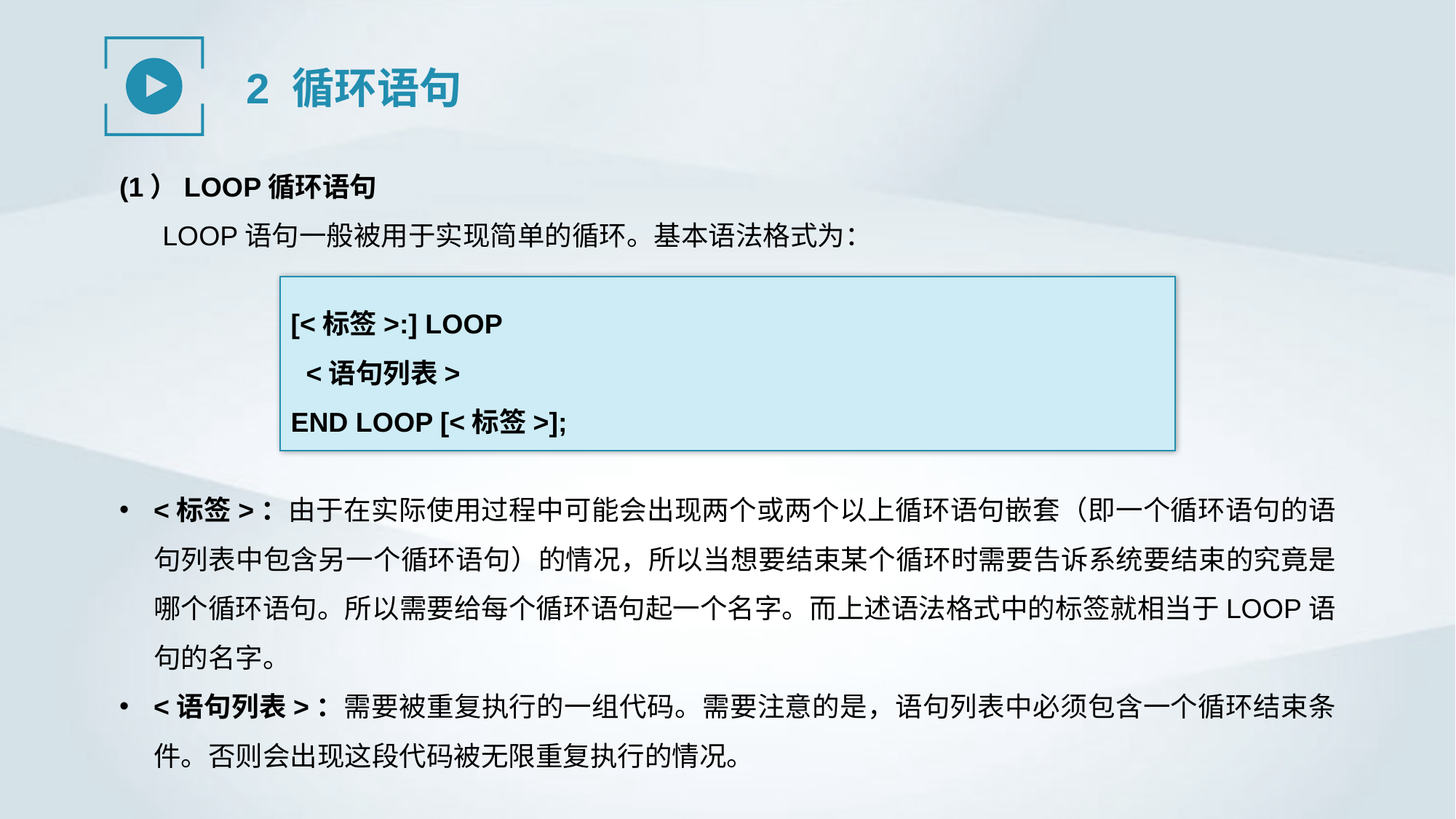

2 循环语句
(1）LOOP循环语句
LOOP语句一般被用于实现简单的循环。基本语法格式为：
[<标签>:] LOOP
  <语句列表>
END LOOP [<标签>];
<标签>：由于在实际使用过程中可能会出现两个或两个以上循环语句嵌套（即一个循环语句的语句列表中包含另一个循环语句）的情况，所以当想要结束某个循环时需要告诉系统要结束的究竟是哪个循环语句。所以需要给每个循环语句起一个名字。而上述语法格式中的标签就相当于LOOP语句的名字。
<语句列表>：需要被重复执行的一组代码。需要注意的是，语句列表中必须包含一个循环结束条件。否则会出现这段代码被无限重复执行的情况。